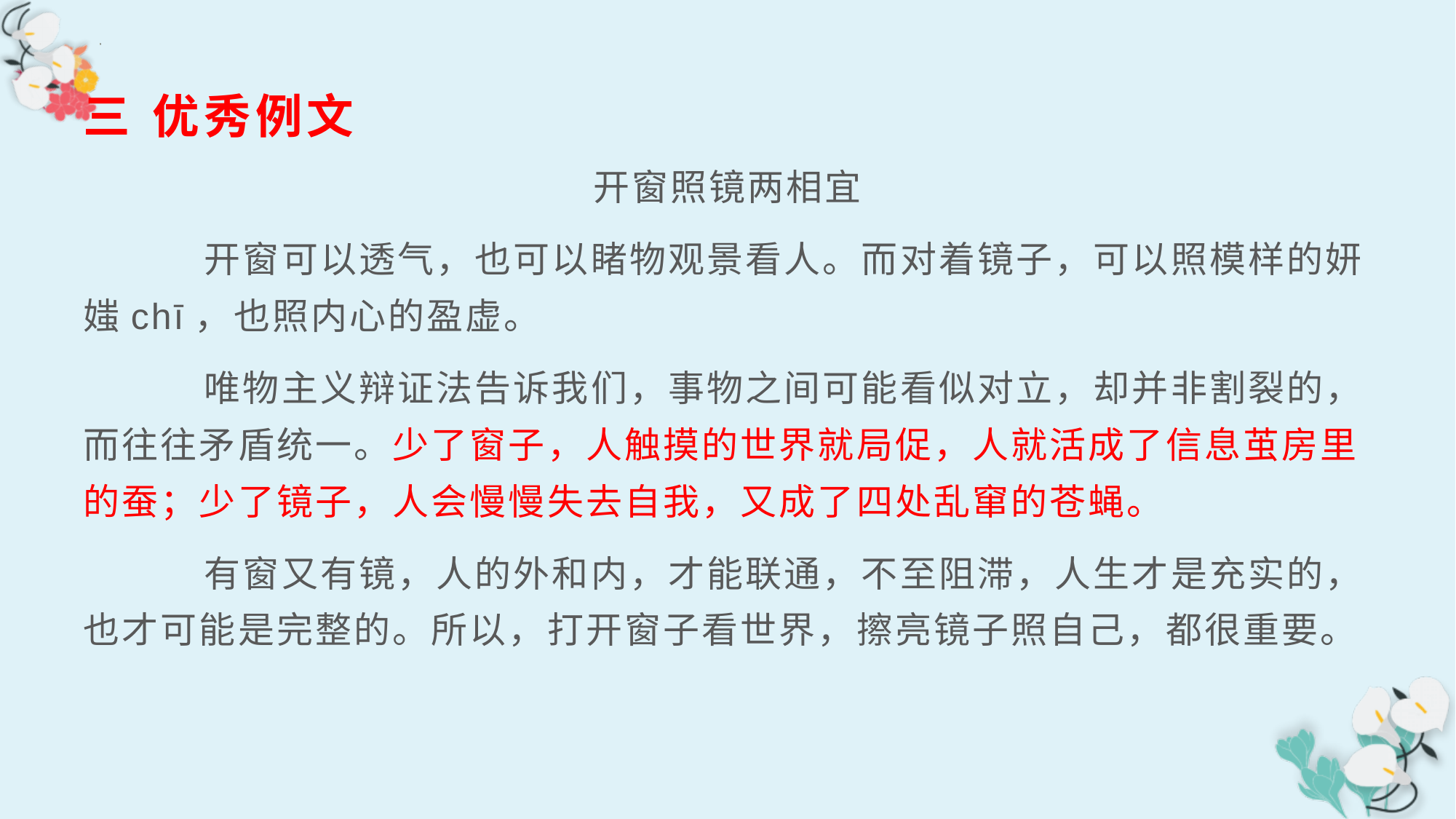

三 优秀例文
开窗照镜两相宜
         开窗可以透气，也可以睹物观景看人。而对着镜子，可以照模样的妍媸chī，也照内心的盈虚。
         唯物主义辩证法告诉我们，事物之间可能看似对立，却并非割裂的，而往往矛盾统一。少了窗子，人触摸的世界就局促，人就活成了信息茧房里的蚕；少了镜子，人会慢慢失去自我，又成了四处乱窜的苍蝇。
         有窗又有镜，人的外和内，才能联通，不至阻滞，人生才是充实的，也才可能是完整的。所以，打开窗子看世界，擦亮镜子照自己，都很重要。